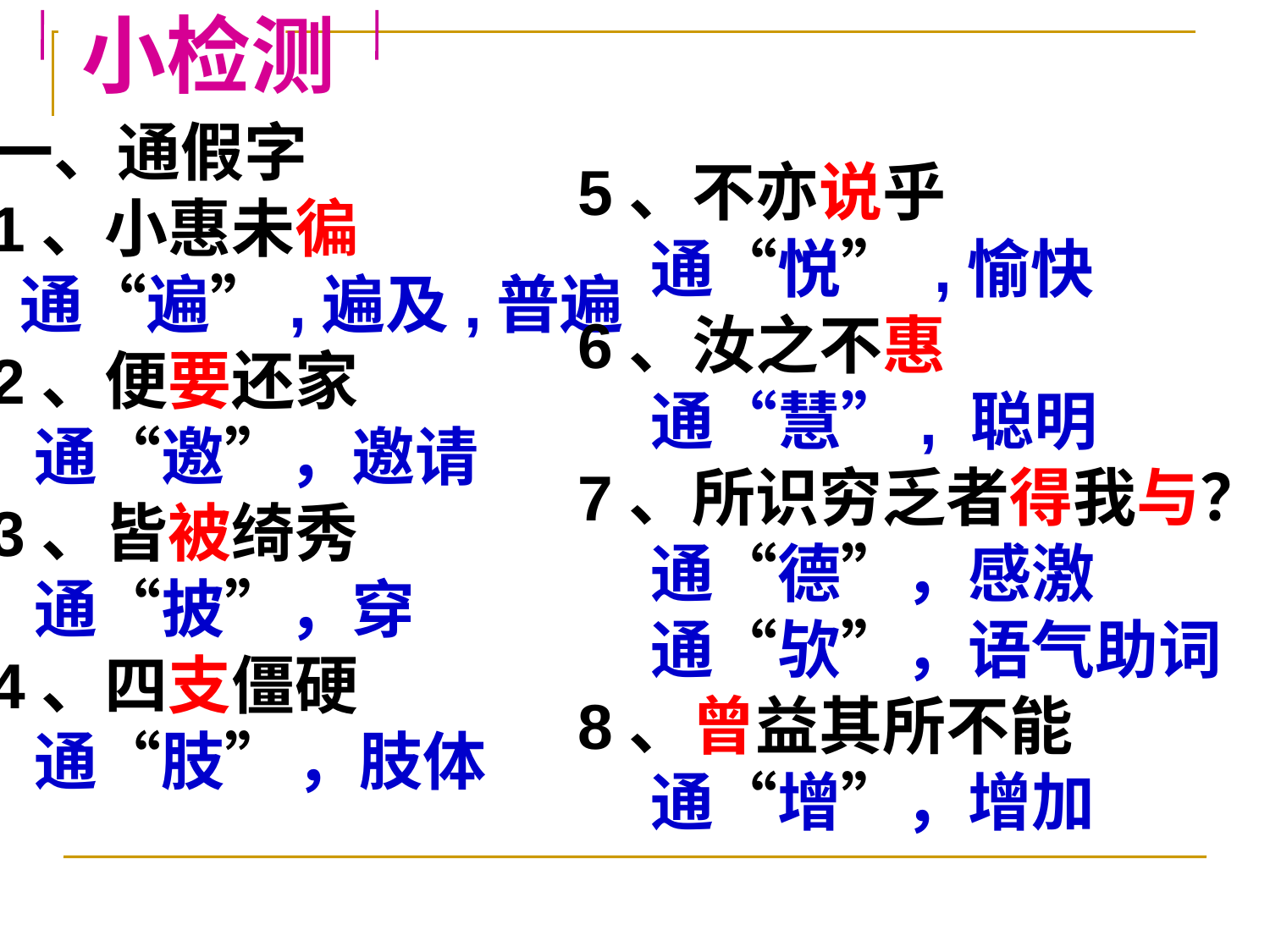

小检测

一、通假字
1、小惠未徧
 通“遍”,遍及,普遍
2、便要还家
  通“邀”，邀请
3、皆被绮秀
  通“披”，穿
4、四支僵硬
  通“肢” ，肢体
5、不亦说乎
    通“悦” ,愉快
6、汝之不惠
    通“慧”, 聪明
7、所识穷乏者得我与？
    通“德”，感激
    通“欤”，语气助词
8、曾益其所不能
    通“增”，增加